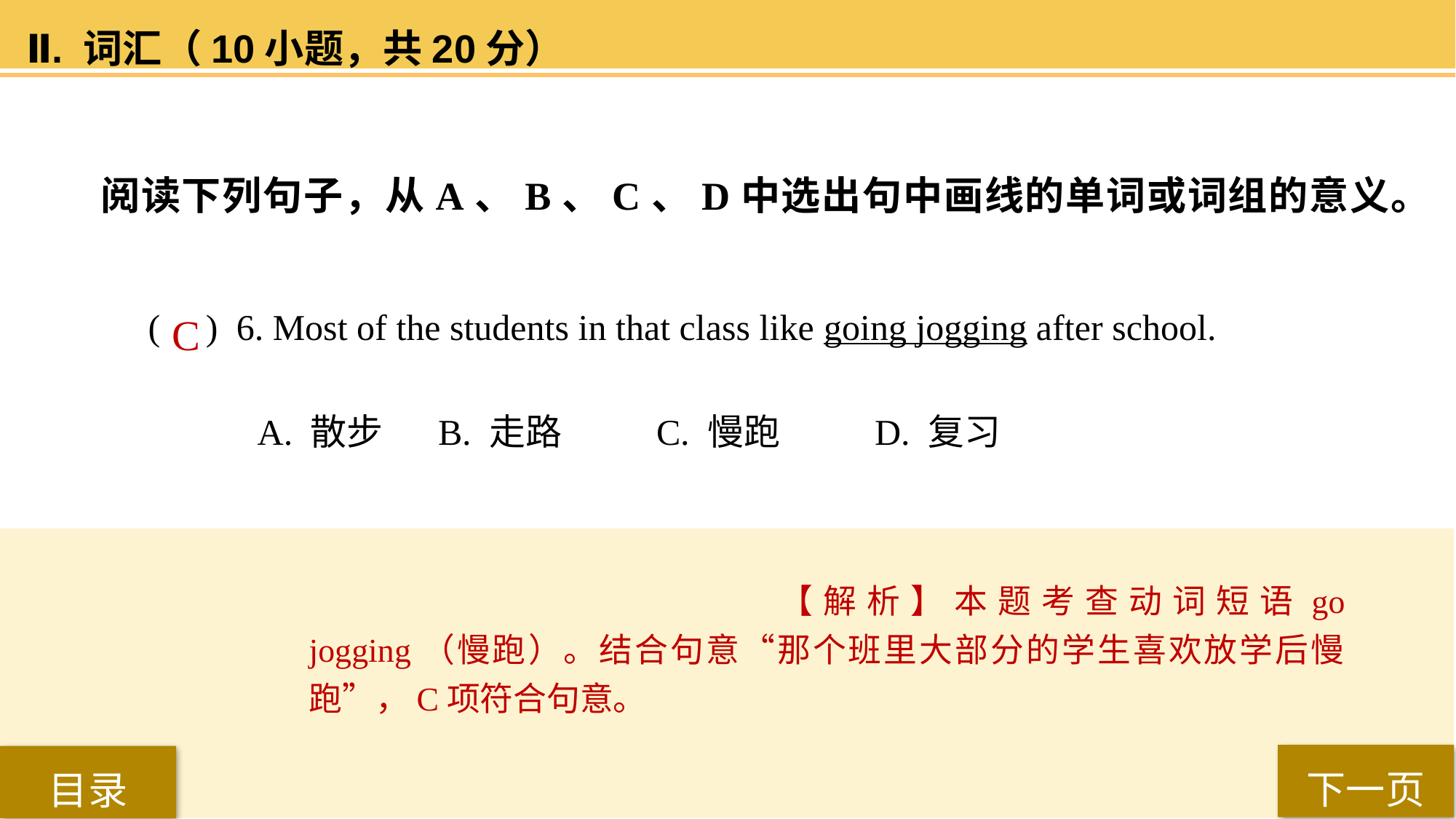

Ⅱ. 词汇（10小题，共20分）
阅读下列句子，从A、B、C、D中选出句中画线的单词或词组的意义。
(     )  6. Most of the students in that class like going jogging after school.

A. 散步	 B. 走路	 C. 慢跑	 D. 复习
C
【解析】本题考查动词短语go jogging（慢跑）。结合句意“那个班里大部分的学生喜欢放学后慢跑”，C项符合句意。